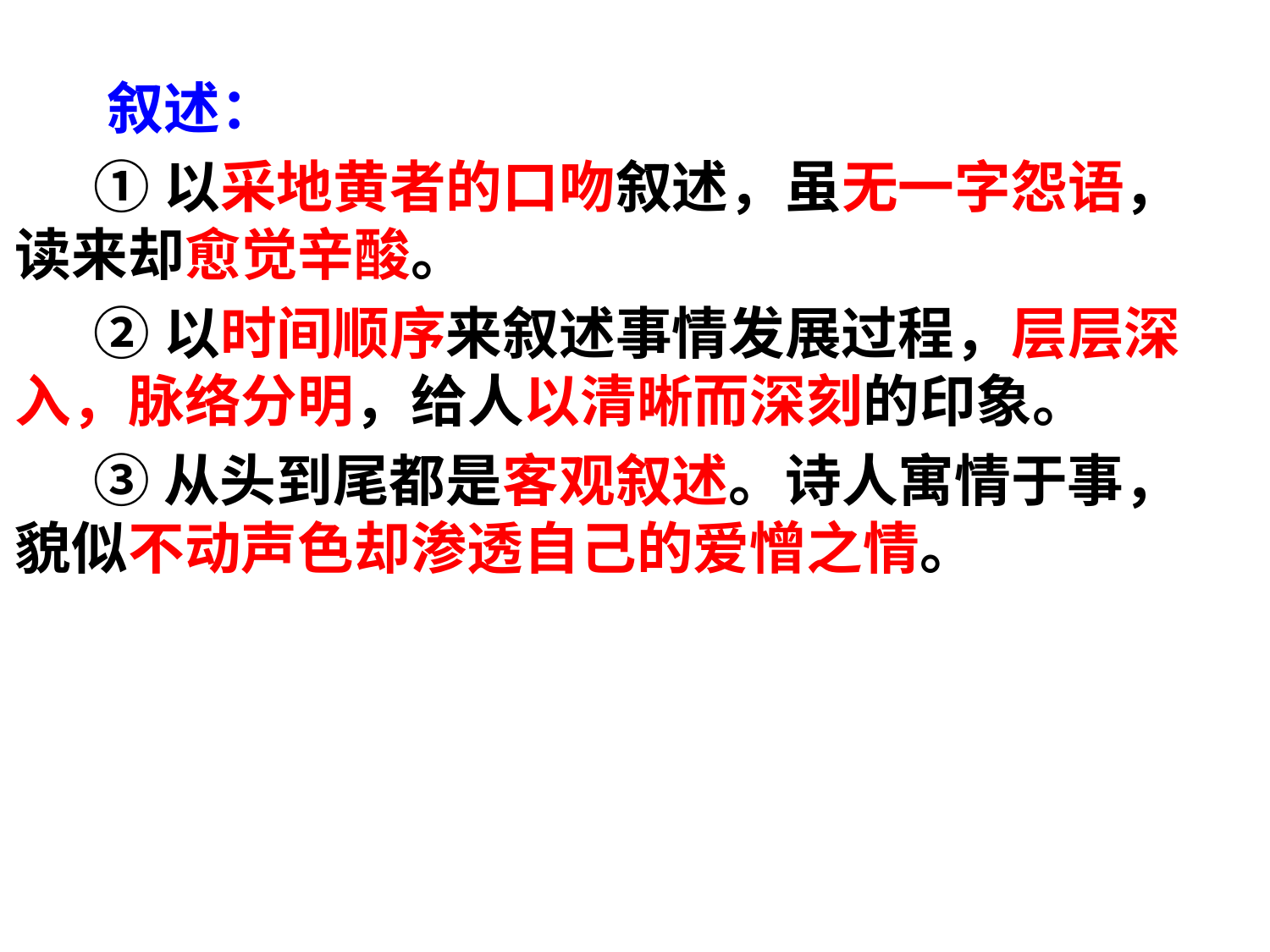

叙述：
     ①以采地黄者的口吻叙述，虽无一字怨语，读来却愈觉辛酸。
     ②以时间顺序来叙述事情发展过程，层层深入，脉络分明，给人以清晰而深刻的印象。
     ③从头到尾都是客观叙述。诗人寓情于事，貌似不动声色却渗透自己的爱憎之情。